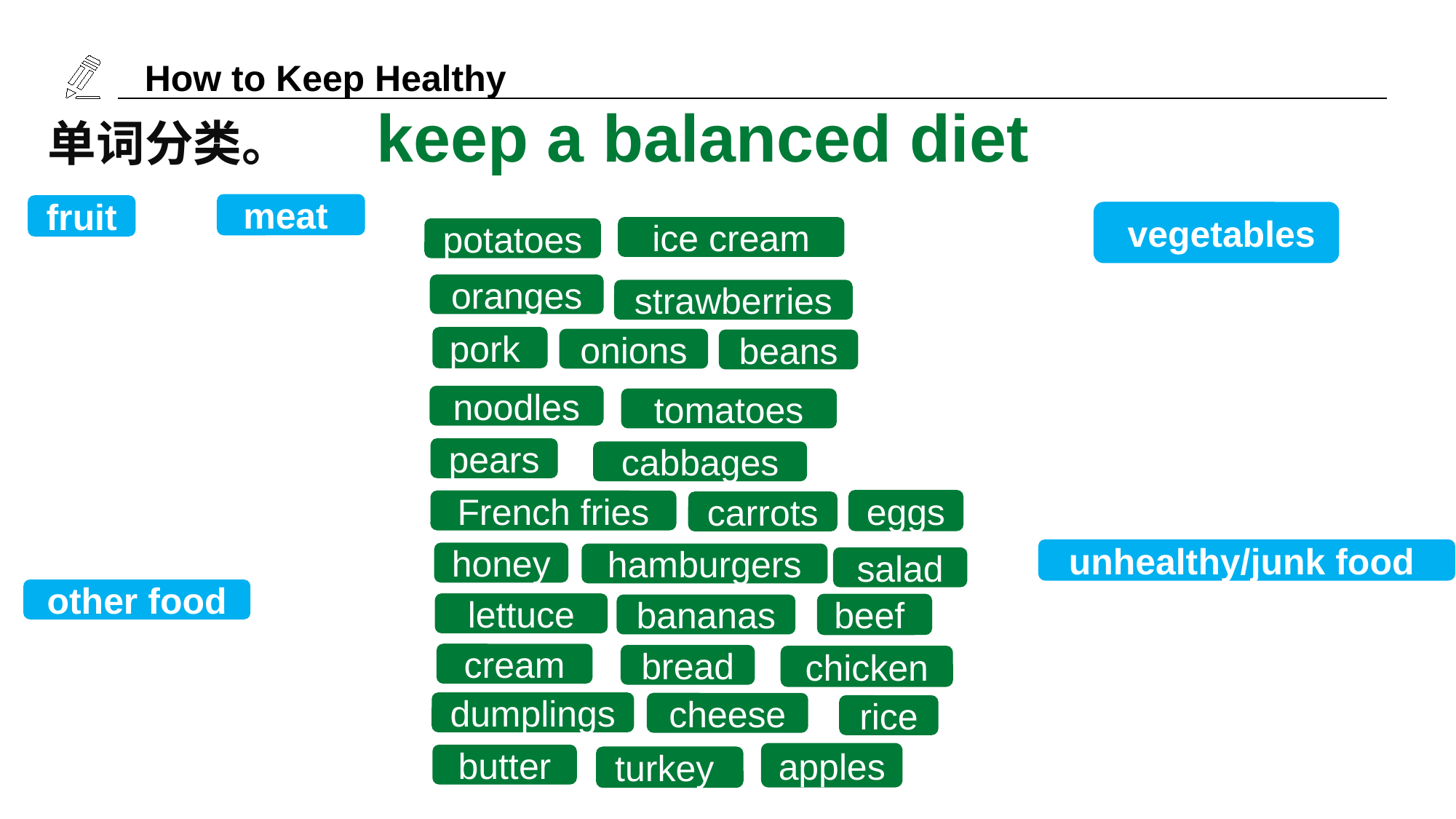

keep a balanced diet
单词分类。
meat
fruit
 vegetables
ice cream
potatoes
oranges
strawberries
pork
onions
beans
noodles
tomatoes
pears
cabbages
eggs
French fries
carrots
unhealthy/junk food
honey
hamburgers
salad
other food
lettuce
beef
bananas
cream
bread
chicken
dumplings
cheese
rice
apples
butter
turkey